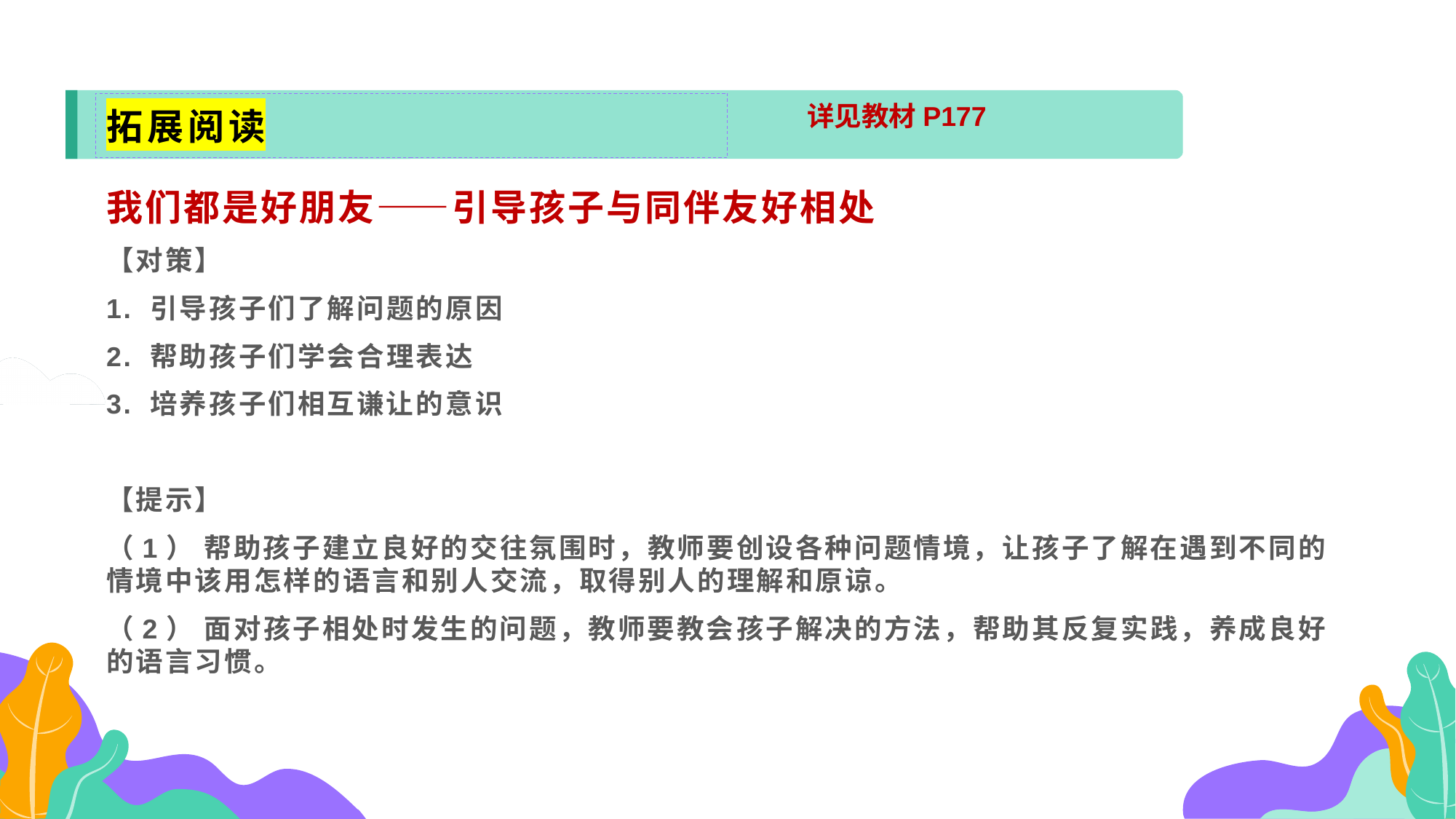

拓展阅读
详见教材P177
我们都是好朋友——引导孩子与同伴友好相处
【对策】
1. 引导孩子们了解问题的原因
2. 帮助孩子们学会合理表达
3. 培养孩子们相互谦让的意识

【提示】
（1） 帮助孩子建立良好的交往氛围时，教师要创设各种问题情境，让孩子了解在遇到不同的情境中该用怎样的语言和别人交流，取得别人的理解和原谅。
（2） 面对孩子相处时发生的问题，教师要教会孩子解决的方法，帮助其反复实践，养成良好的语言习惯。